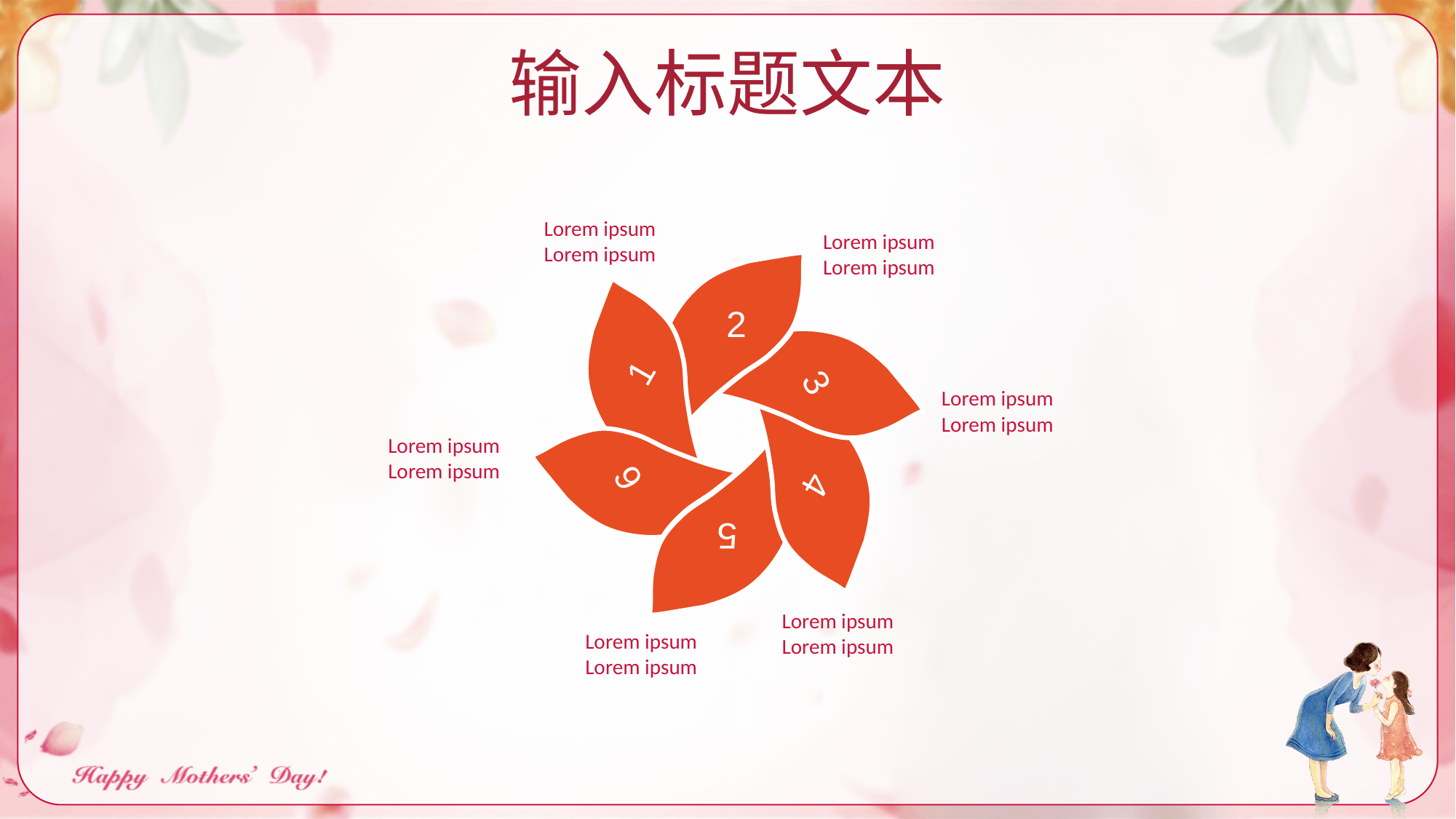

输入标题文本
Lorem ipsum
Lorem ipsum
Lorem ipsum
Lorem ipsum
2
3
1
4
Lorem ipsum
Lorem ipsum
5
6
Lorem ipsum
Lorem ipsum
Lorem ipsum
Lorem ipsum
Lorem ipsum
Lorem ipsum